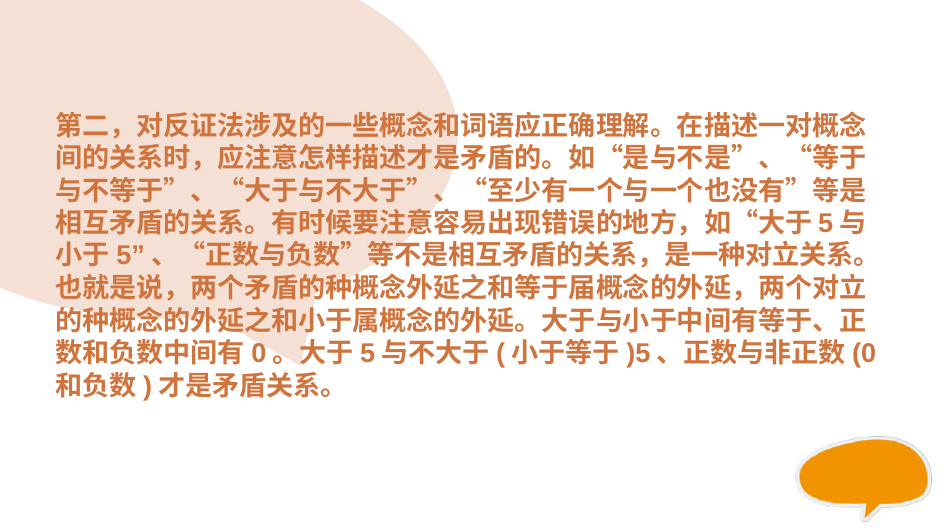

第二，对反证法涉及的一些概念和词语应正确理解。在描述一对概念间的关系时，应注意怎样描述才是矛盾的。如“是与不是”、“等于与不等于”、“大于与不大于”、“至少有一个与一个也没有”等是相互矛盾的关系。有时候要注意容易出现错误的地方，如“大于5与小于5”、“正数与负数”等不是相互矛盾的关系，是一种对立关系。也就是说，两个矛盾的种概念外延之和等于届概念的外延，两个对立的种概念的外延之和小于属概念的外延。大于与小于中间有等于、正数和负数中间有0。大于5与不大于(小于等于)5、正数与非正数(0和负数)才是矛盾关系。